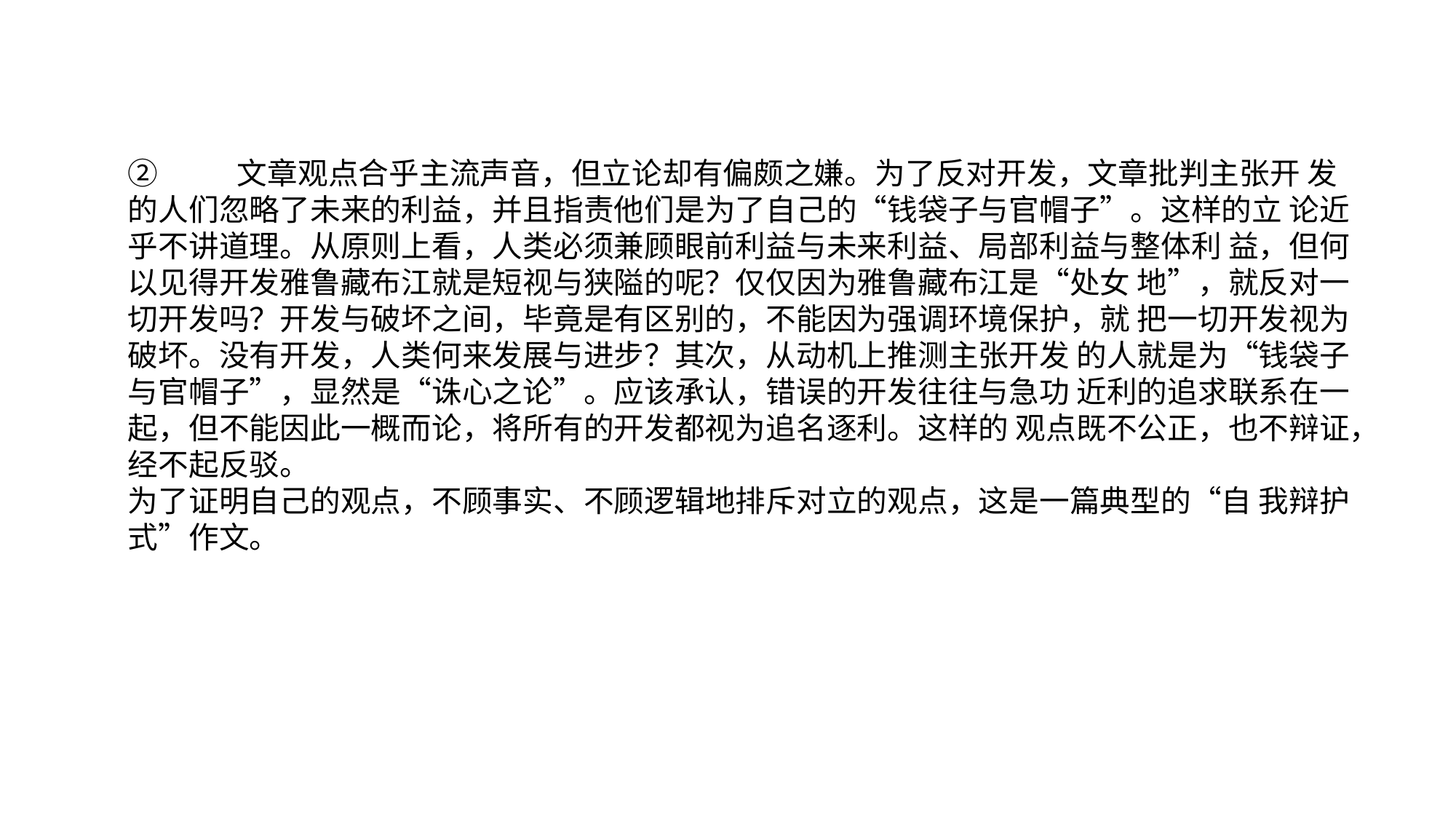

②	文章观点合乎主流声音，但立论却有偏颇之嫌。为了反对开发，文章批判主张开 发的人们忽略了未来的利益，并且指责他们是为了自己的“钱袋子与官帽子”。这样的立 论近乎不讲道理。从原则上看，人类必须兼顾眼前利益与未来利益、局部利益与整体利 益，但何以见得开发雅鲁藏布江就是短视与狭隘的呢？仅仅因为雅鲁藏布江是“处女 地”，就反对一切开发吗？开发与破坏之间，毕竟是有区别的，不能因为强调环境保护，就 把一切开发视为破坏。没有开发，人类何来发展与进步？其次，从动机上推测主张开发 的人就是为“钱袋子与官帽子”，显然是“诛心之论”。应该承认，错误的开发往往与急功 近利的追求联系在一起，但不能因此一概而论，将所有的开发都视为追名逐利。这样的 观点既不公正，也不辩证，经不起反驳。
为了证明自己的观点，不顾事实、不顾逻辑地排斥对立的观点，这是一篇典型的“自 我辩护式”作文。